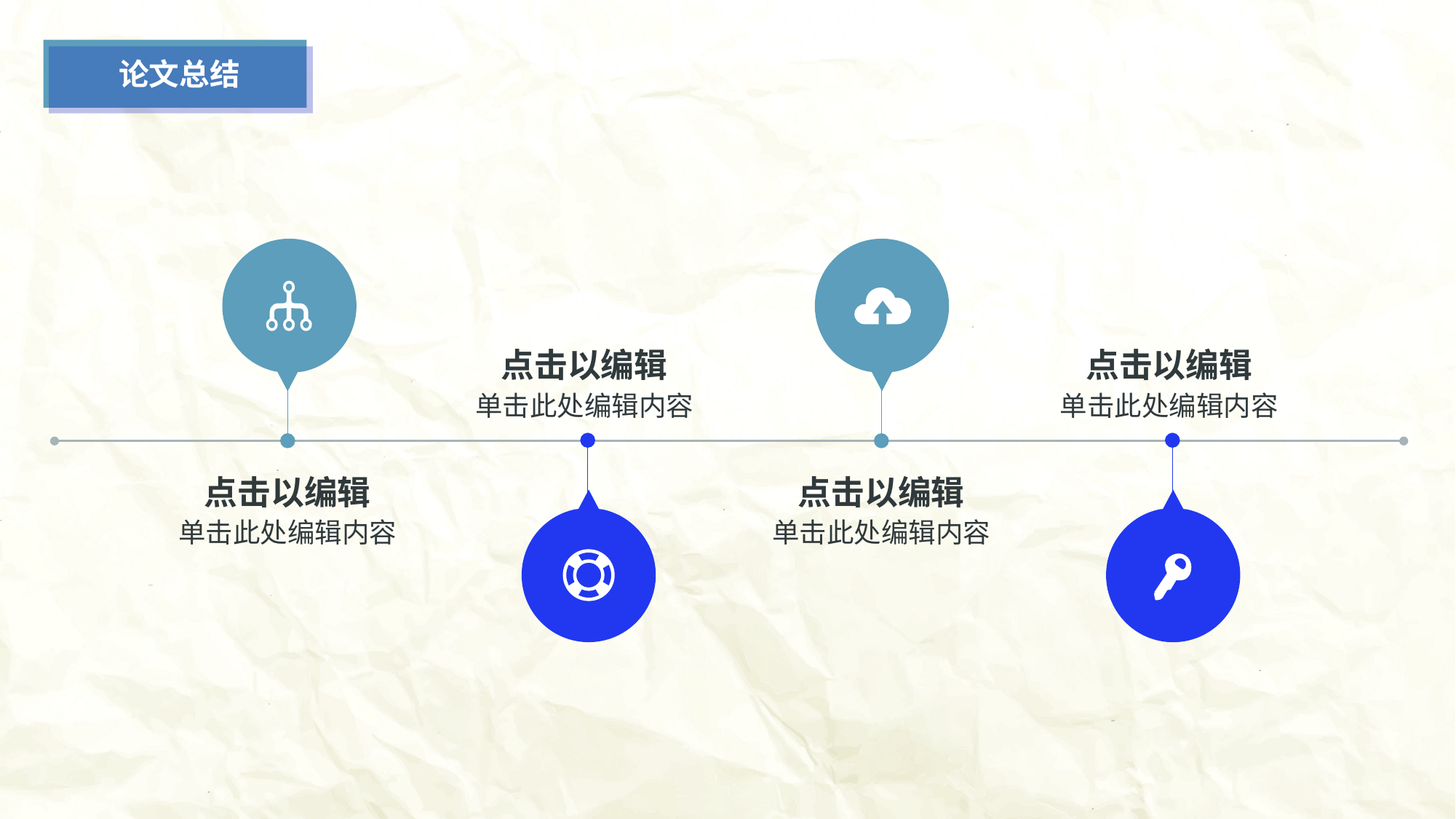

论文总结

点击以编辑

点击以编辑
单击此处编辑内容
单击此处编辑内容
点击以编辑
点击以编辑

单击此处编辑内容
单击此处编辑内容